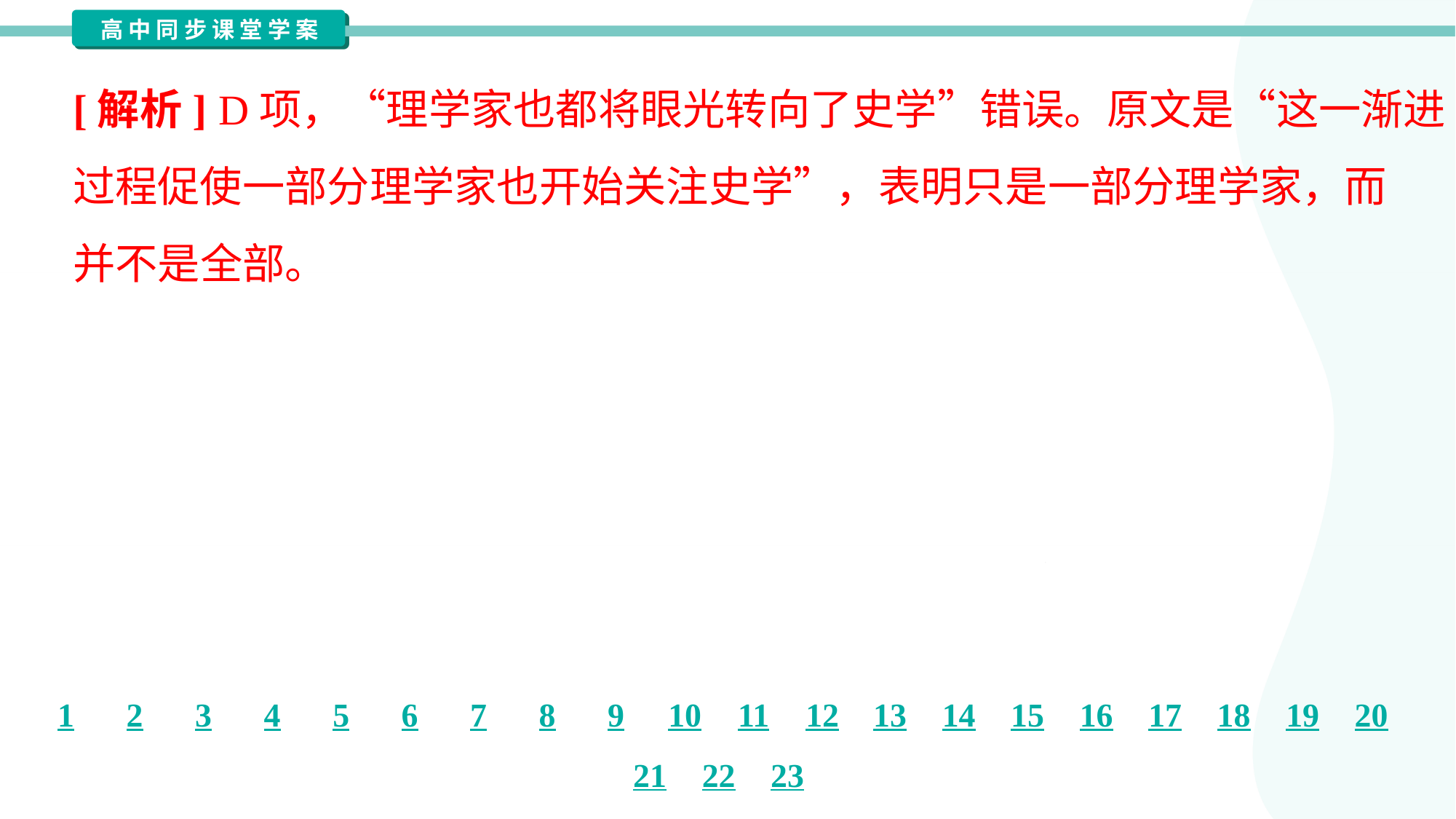

[解析] D项，“理学家也都将眼光转向了史学”错误。原文是“这一渐进
过程促使一部分理学家也开始关注史学”，表明只是一部分理学家，而
并不是全部。